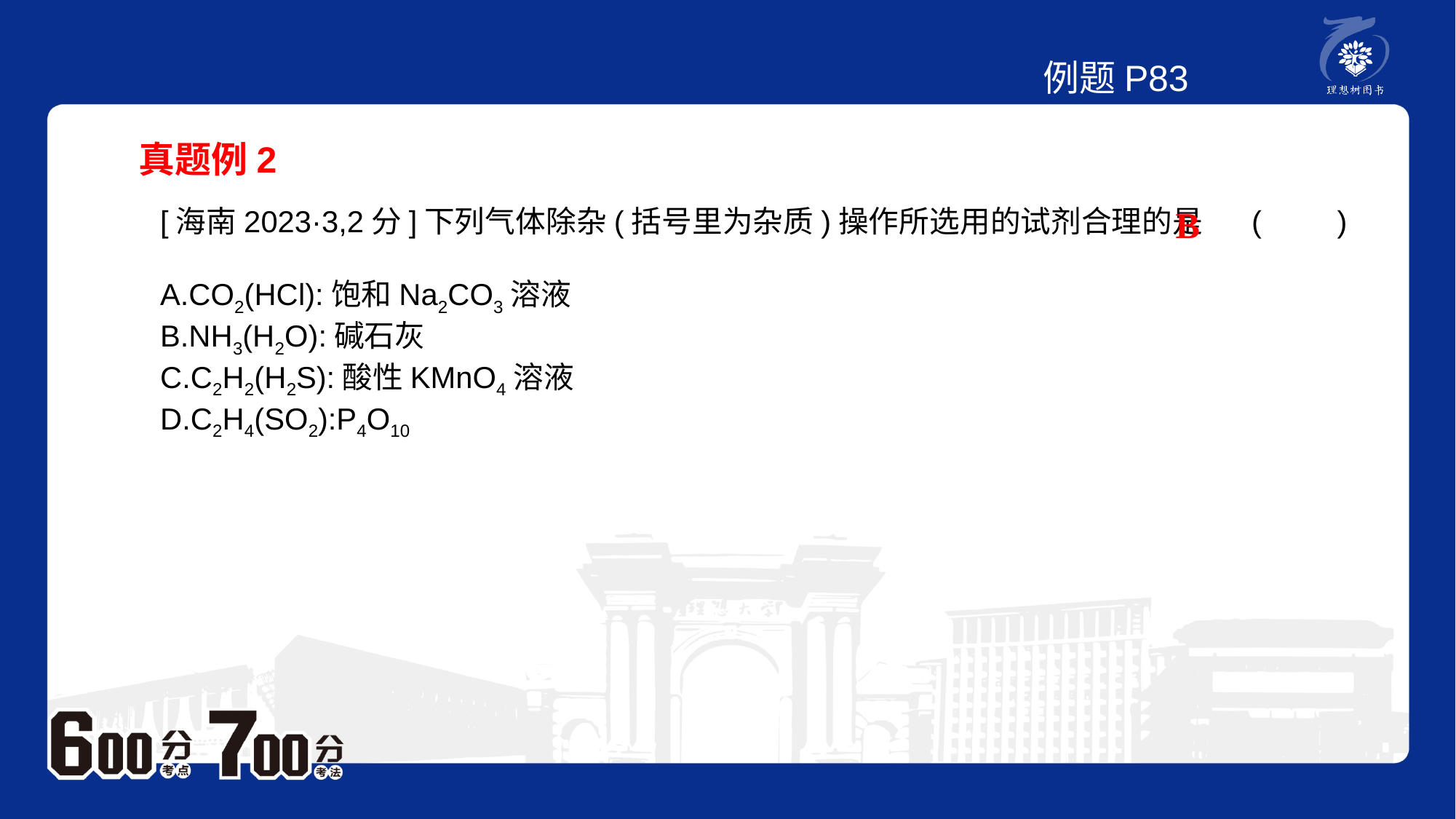

例题P83
真题例2
[海南2023·3,2分]下列气体除杂(括号里为杂质)操作所选用的试剂合理的是	(　　)

A.CO2(HCl):饱和Na2CO3溶液
B.NH3(H2O):碱石灰
C.C2H2(H2S):酸性KMnO4溶液
D.C2H4(SO2):P4O10
B